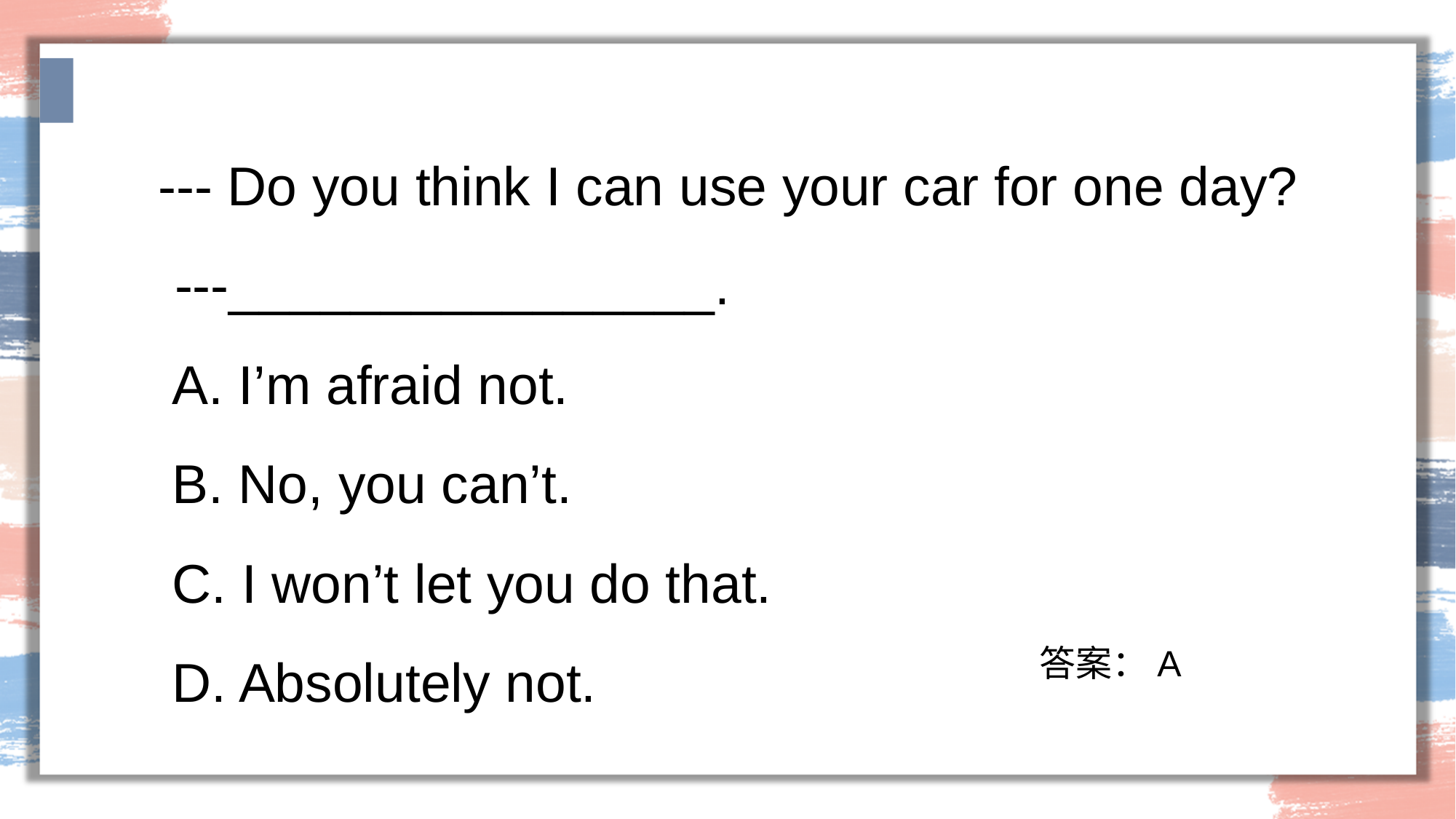

--- Do you think I can use your car for one day?
   ---________________.
	A. I’m afraid not.
	B. No, you can’t.
	C. I won’t let you do that.
	D. Absolutely not.

答案：A